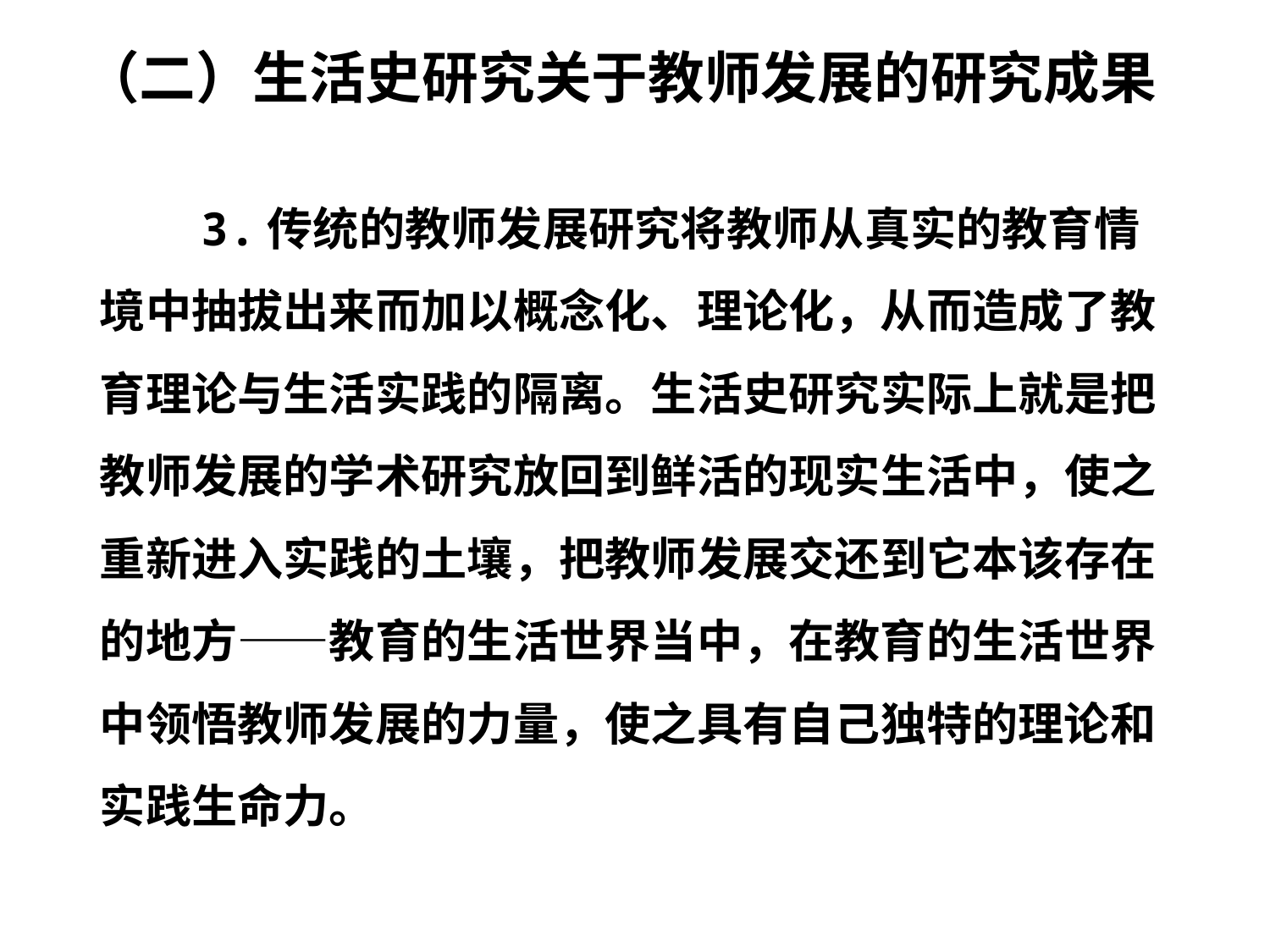

（二）生活史研究关于教师发展的研究成果
    3.传统的教师发展研究将教师从真实的教育情境中抽拔出来而加以概念化、理论化，从而造成了教育理论与生活实践的隔离。生活史研究实际上就是把教师发展的学术研究放回到鲜活的现实生活中，使之重新进入实践的土壤，把教师发展交还到它本该存在的地方——教育的生活世界当中，在教育的生活世界中领悟教师发展的力量，使之具有自己独特的理论和实践生命力。